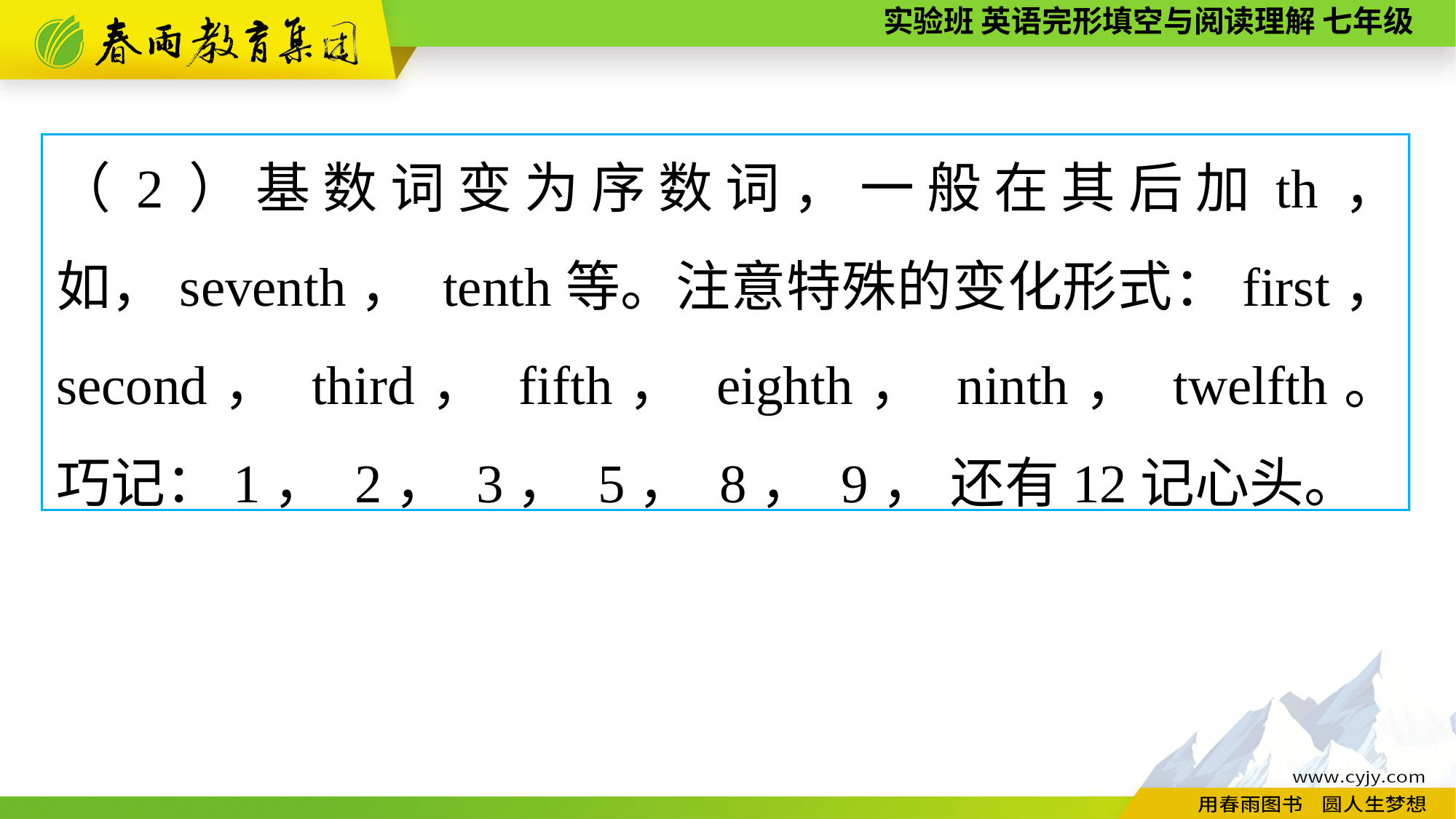

（2）基数词变为序数词，一般在其后加th， 如，seventh， tenth等。注意特殊的变化形式：first， second， third， fifth， eighth， ninth， twelfth。巧记：1， 2， 3， 5， 8， 9， 还有12记心头。